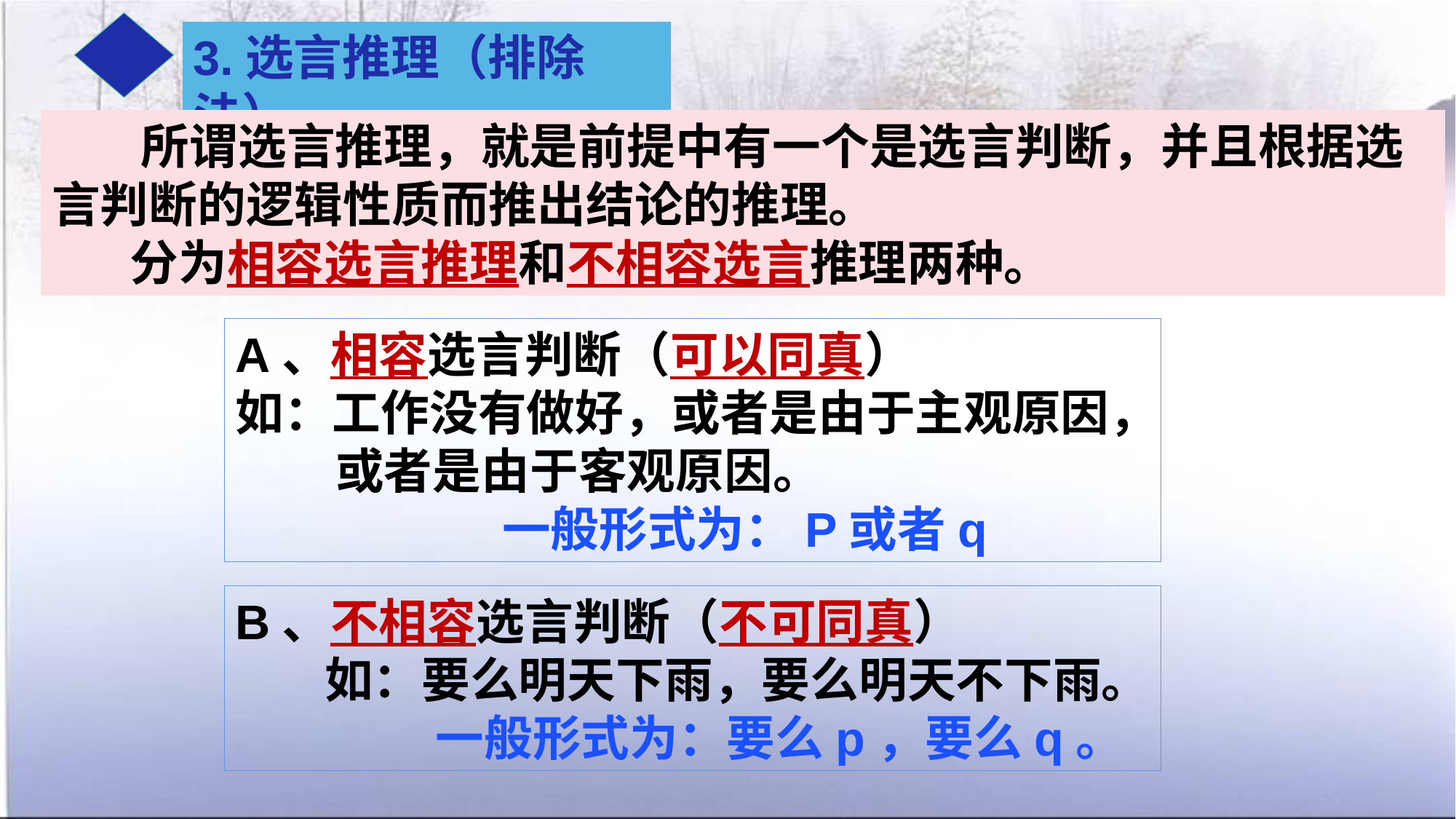

3.选言推理（排除法）
       所谓选言推理，就是前提中有一个是选言判断，并且根据选言判断的逻辑性质而推出结论的推理。
      分为相容选言推理和不相容选言推理两种。
A、相容选言判断（可以同真）
如：工作没有做好，或者是由于主观原因，
        或者是由于客观原因。
                       一般形式为：P或者q
B、不相容选言判断（不可同真）
       如：要么明天下雨，要么明天不下雨。
                 一般形式为：要么p，要么q。